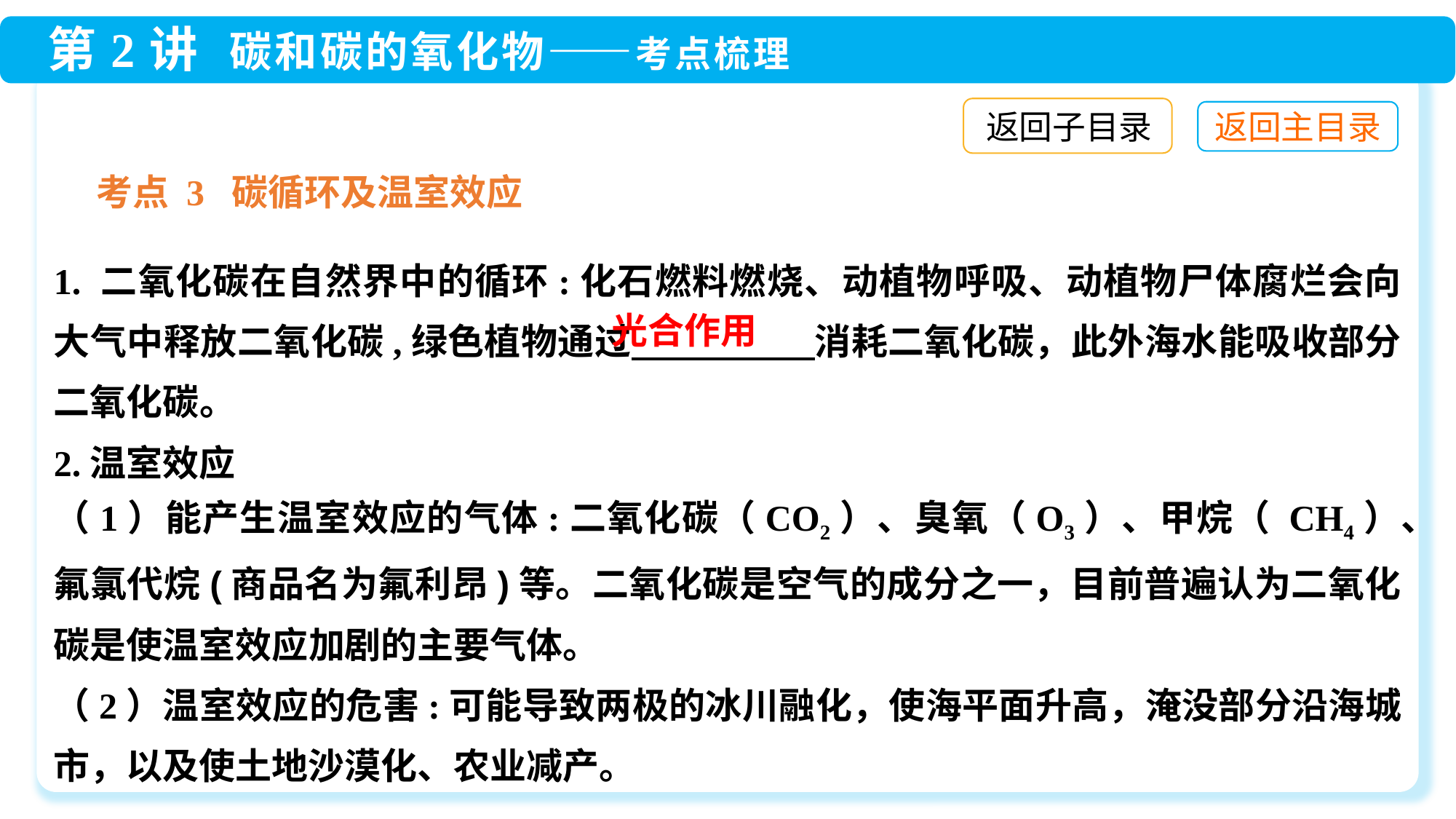

返回子目录
考点 3  碳循环及温室效应
1. 二氧化碳在自然界中的循环:化石燃料燃烧、动植物呼吸、动植物尸体腐烂会向大气中释放二氧化碳,绿色植物通过　　　　　消耗二氧化碳，此外海水能吸收部分二氧化碳。
2.温室效应
（1）能产生温室效应的气体:二氧化碳（CO2）、臭氧（O3）、甲烷（ CH4）、氟氯代烷(商品名为氟利昂)等。二氧化碳是空气的成分之一，目前普遍认为二氧化碳是使温室效应加剧的主要气体。
（2）温室效应的危害:可能导致两极的冰川融化，使海平面升高，淹没部分沿海城市，以及使土地沙漠化、农业减产。
光合作用